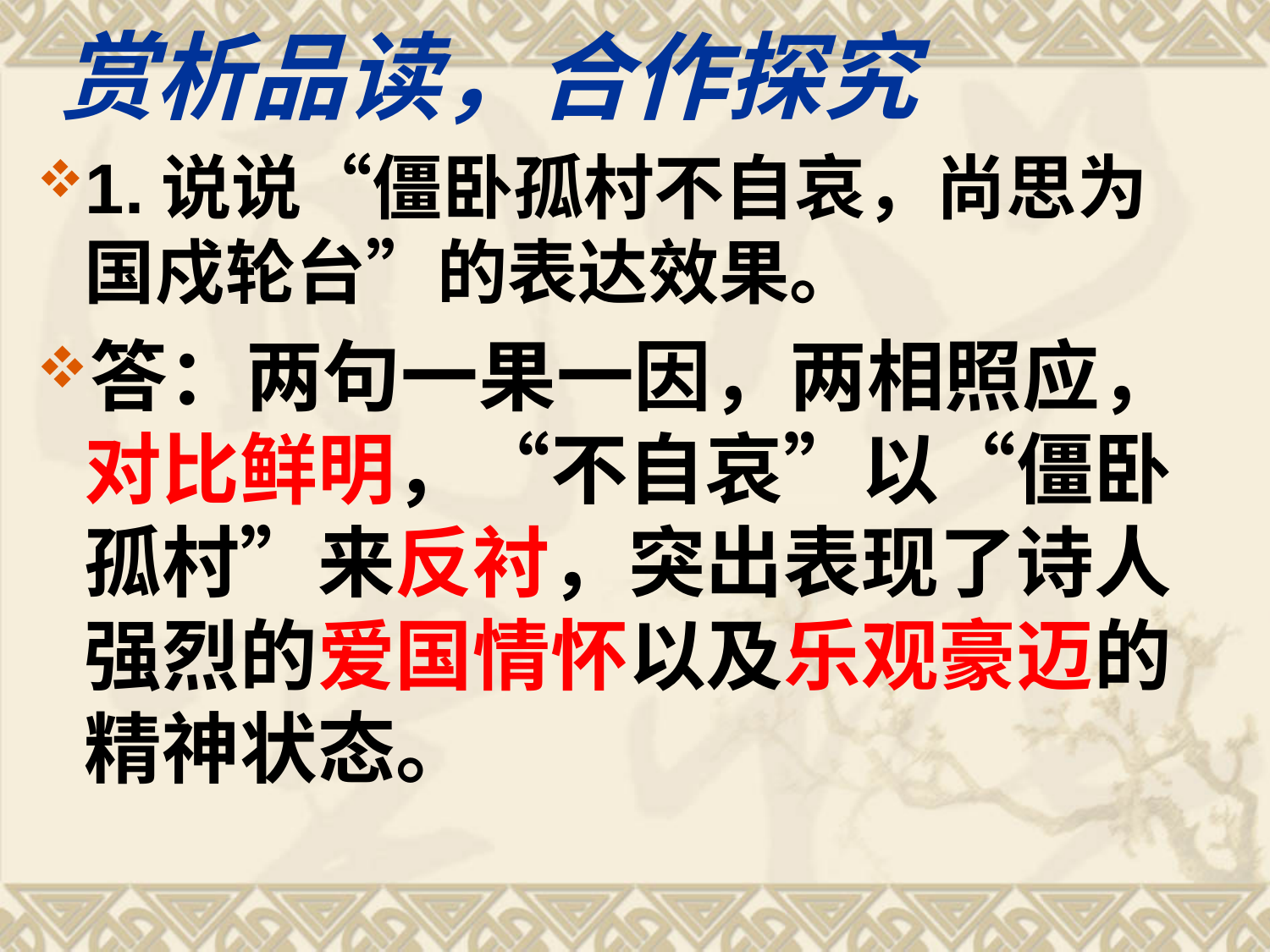

# 赏析品读，合作探究
1.说说“僵卧孤村不自哀，尚思为国戍轮台”的表达效果。
答：两句一果一因，两相照应，对比鲜明，“不自哀”以“僵卧孤村”来反衬，突出表现了诗人强烈的爱国情怀以及乐观豪迈的精神状态。